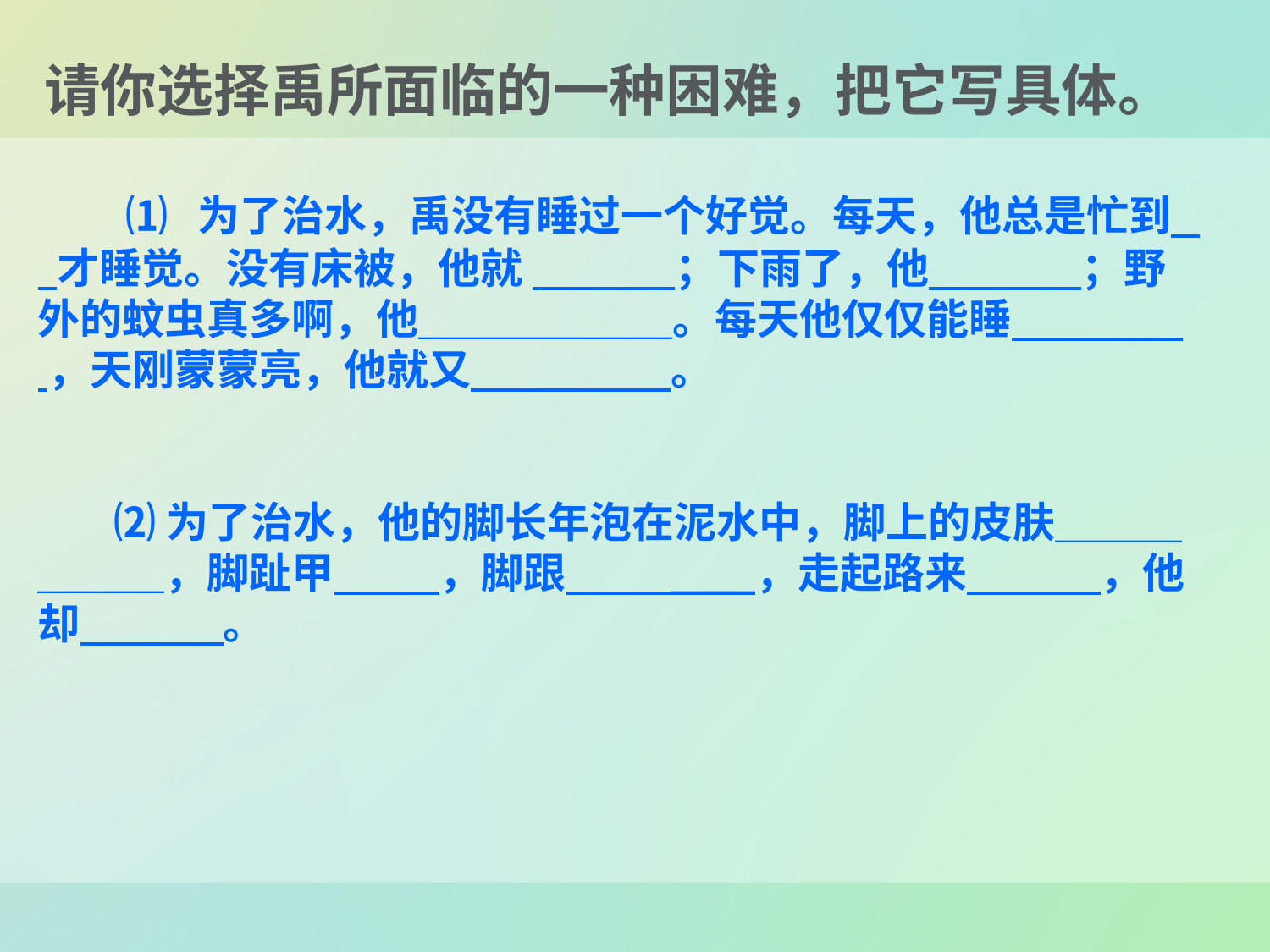

请你选择禹所面临的一种困难，把它写具体。

        ⑴  为了治水，禹没有睡过一个好觉。每天，他总是忙到      才睡觉。没有床被，他就                ；下雨了，他                ；野外的蚊虫真多啊，他＿＿＿＿＿＿。每天他仅仅能睡                    ，天刚蒙蒙亮，他就又                     。

        ⑵为了治水，他的脚长年泡在泥水中，脚上的皮肤＿＿＿＿＿＿，脚趾甲           ，脚跟           ＿＿，走起路来              ，他却               。